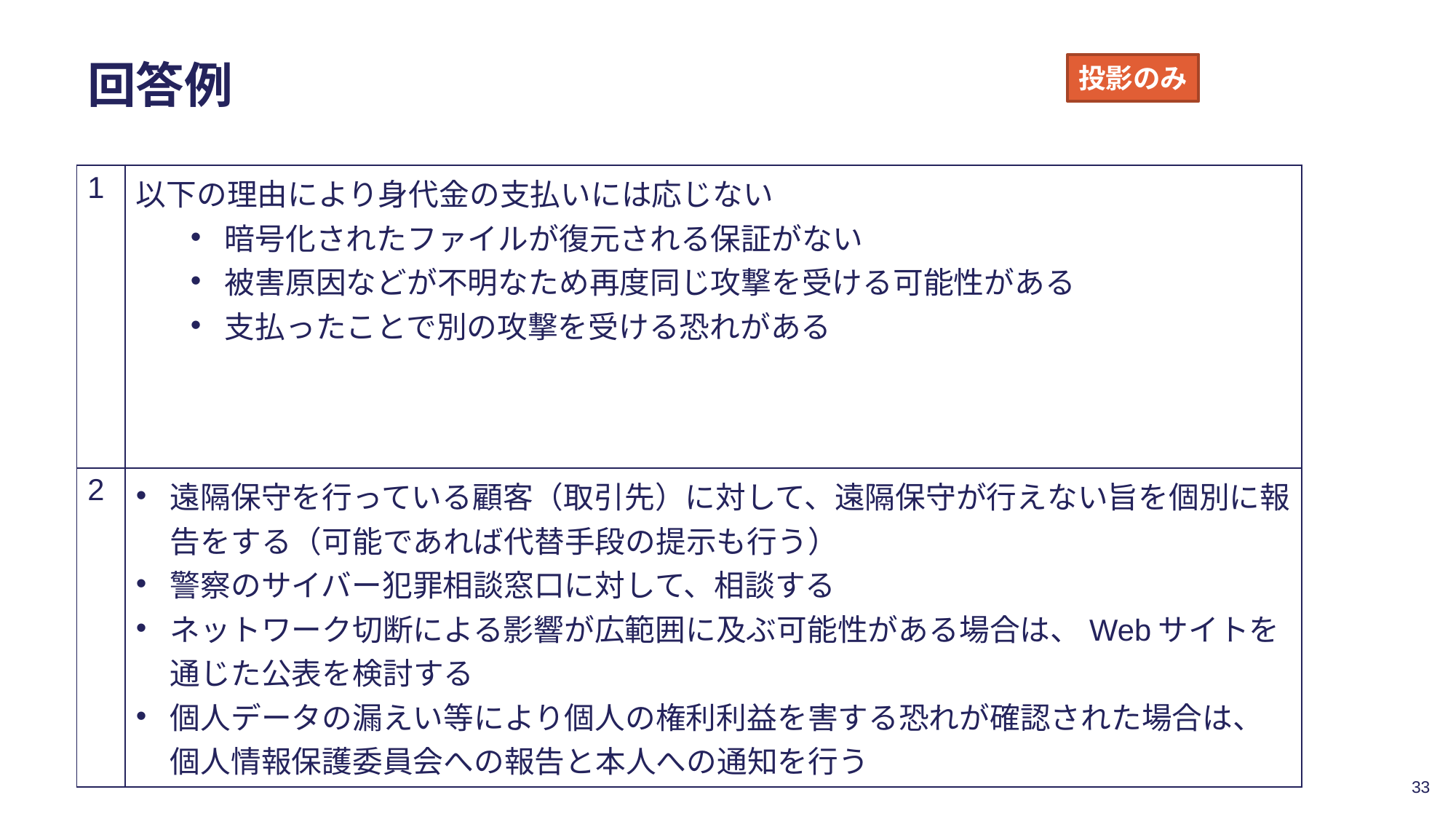

# 回答例
投影のみ
| 1 | 以下の理由により身代金の支払いには応じない 暗号化されたファイルが復元される保証がない 被害原因などが不明なため再度同じ攻撃を受ける可能性がある 支払ったことで別の攻撃を受ける恐れがある |
| --- | --- |
| 2 | 遠隔保守を行っている顧客（取引先）に対して、遠隔保守が行えない旨を個別に報告をする（可能であれば代替手段の提示も行う） 警察のサイバー犯罪相談窓口に対して、相談する ネットワーク切断による影響が広範囲に及ぶ可能性がある場合は、Webサイトを通じた公表を検討する 個人データの漏えい等により個人の権利利益を害する恐れが確認された場合は、個人情報保護委員会への報告と本人への通知を行う |
33